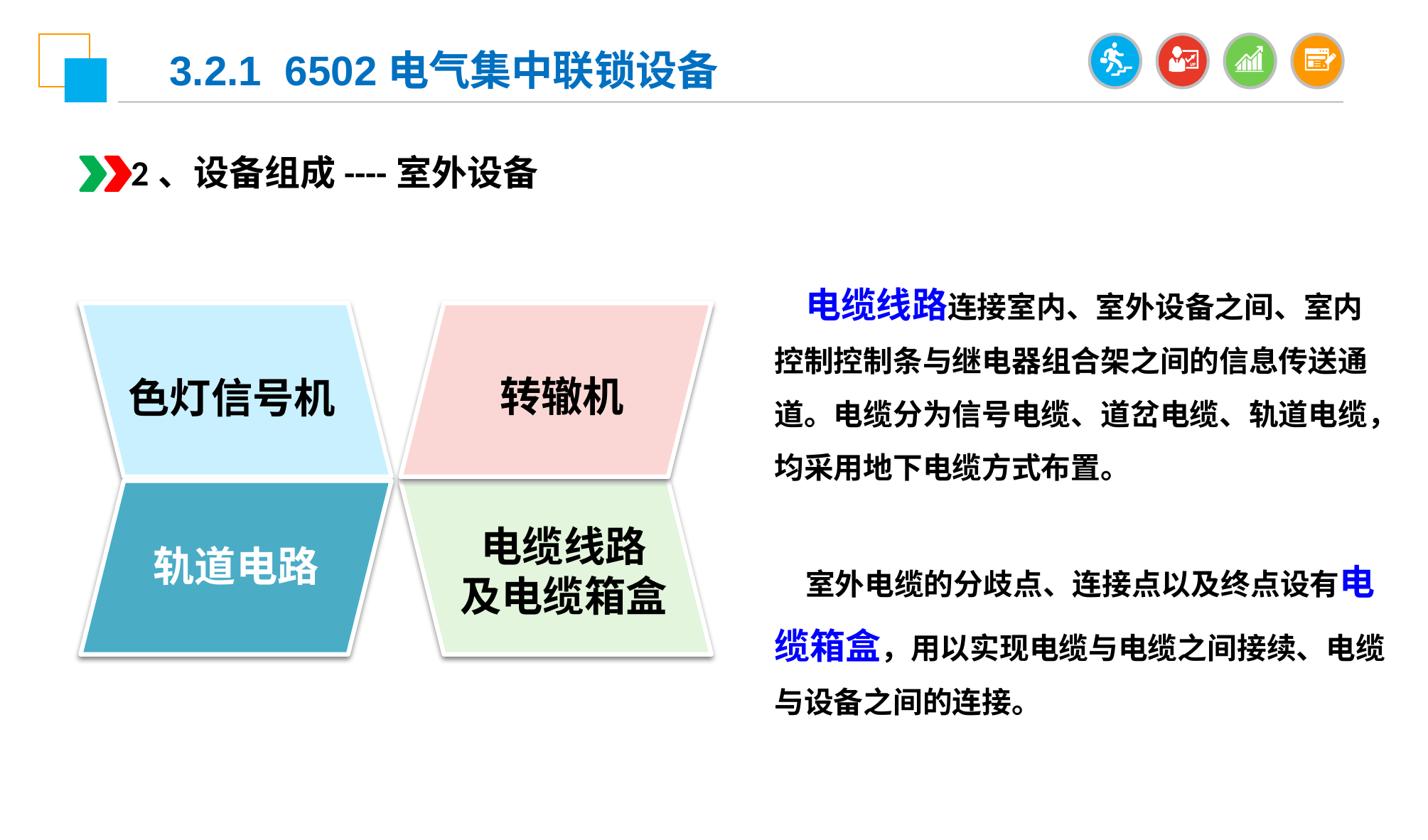

3.2.1  6502电气集中联锁设备
2、设备组成----室外设备

电缆线路连接室内、室外设备之间、室内控制控制条与继电器组合架之间的信息传送通道。电缆分为信号电缆、道岔电缆、轨道电缆，均采用地下电缆方式布置。

室外电缆的分歧点、连接点以及终点设有电缆箱盒，用以实现电缆与电缆之间接续、电缆与设备之间的连接。

色灯信号机

转辙机

轨道电路

电缆线路
及电缆箱盒